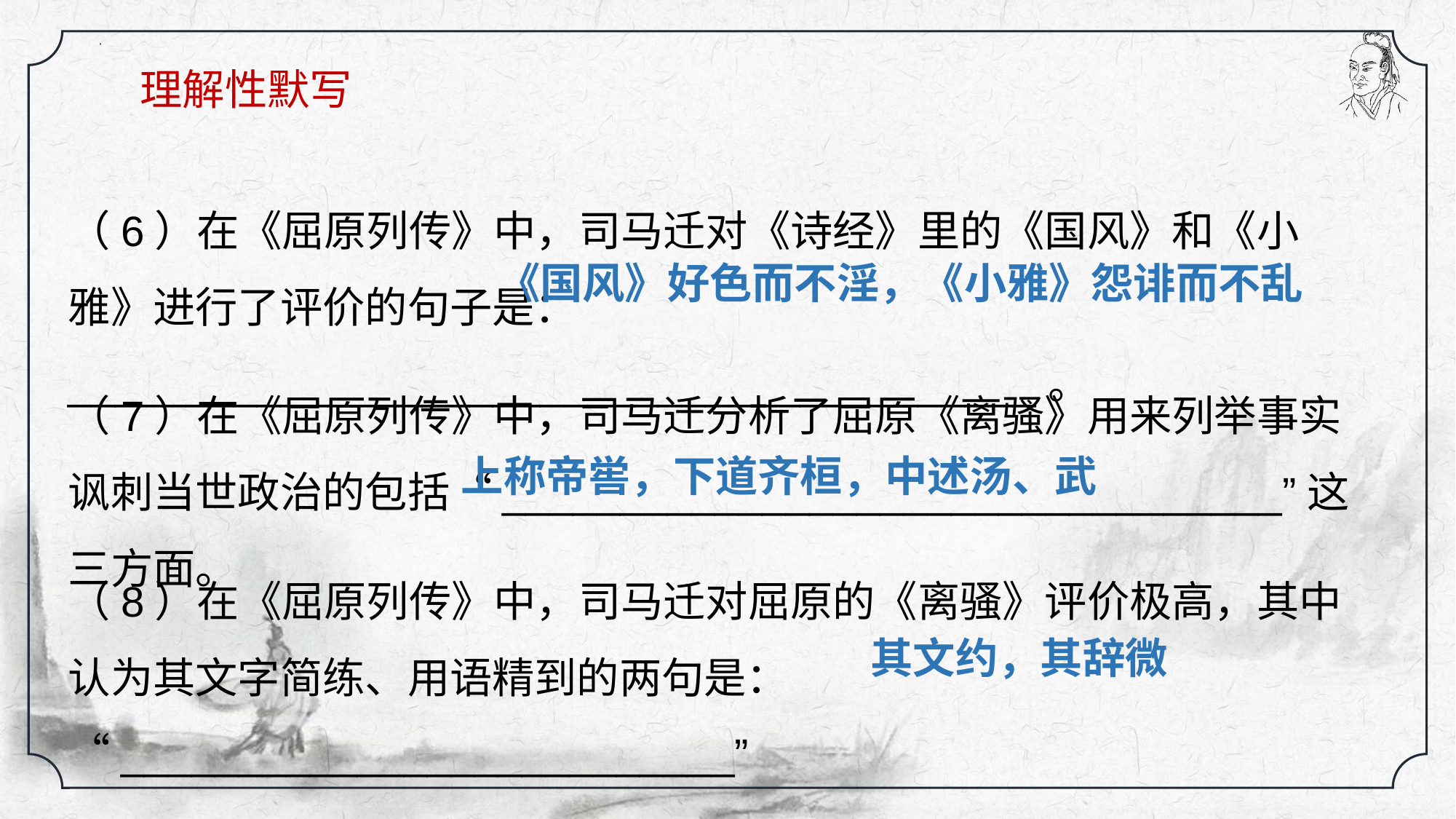

理解性默写
政论文
（6）在《屈原列传》中，司马迁对《诗经》里的《国风》和《小雅》进行了评价的句子是：_________________________________________。
《国风》好色而不淫，《小雅》怨诽而不乱
（7）在《屈原列传》中，司马迁分析了屈原《离骚》用来列举事实讽刺当世政治的包括“_________________________________”这三方面。
上称帝喾，下道齐桓，中述汤、武
（8）在《屈原列传》中，司马迁对屈原的《离骚》评价极高，其中认为其文字简练、用语精到的两句是： “__________________________”
其文约，其辞微